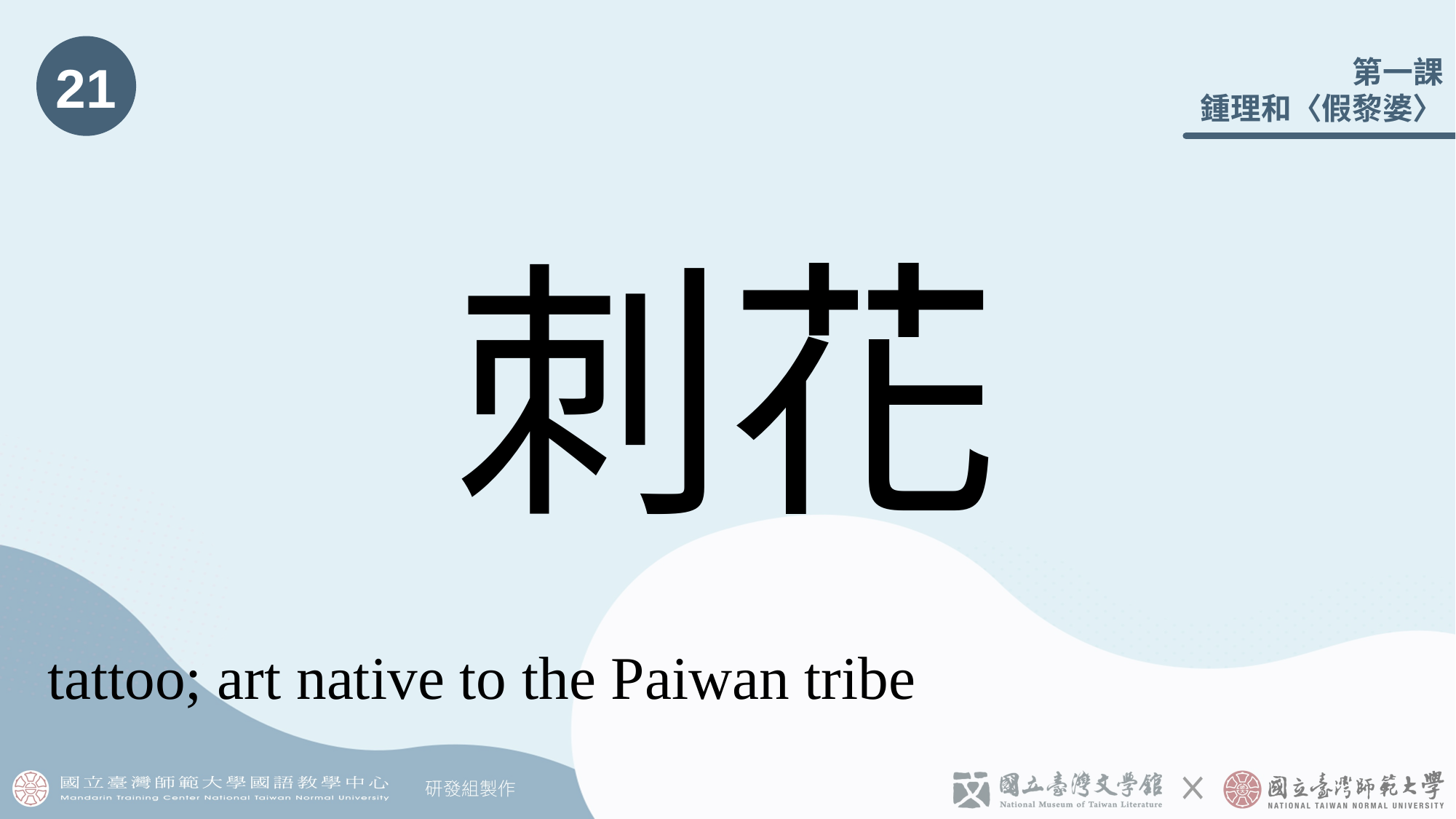

21
# 刺花
tattoo; art native to the Paiwan tribe